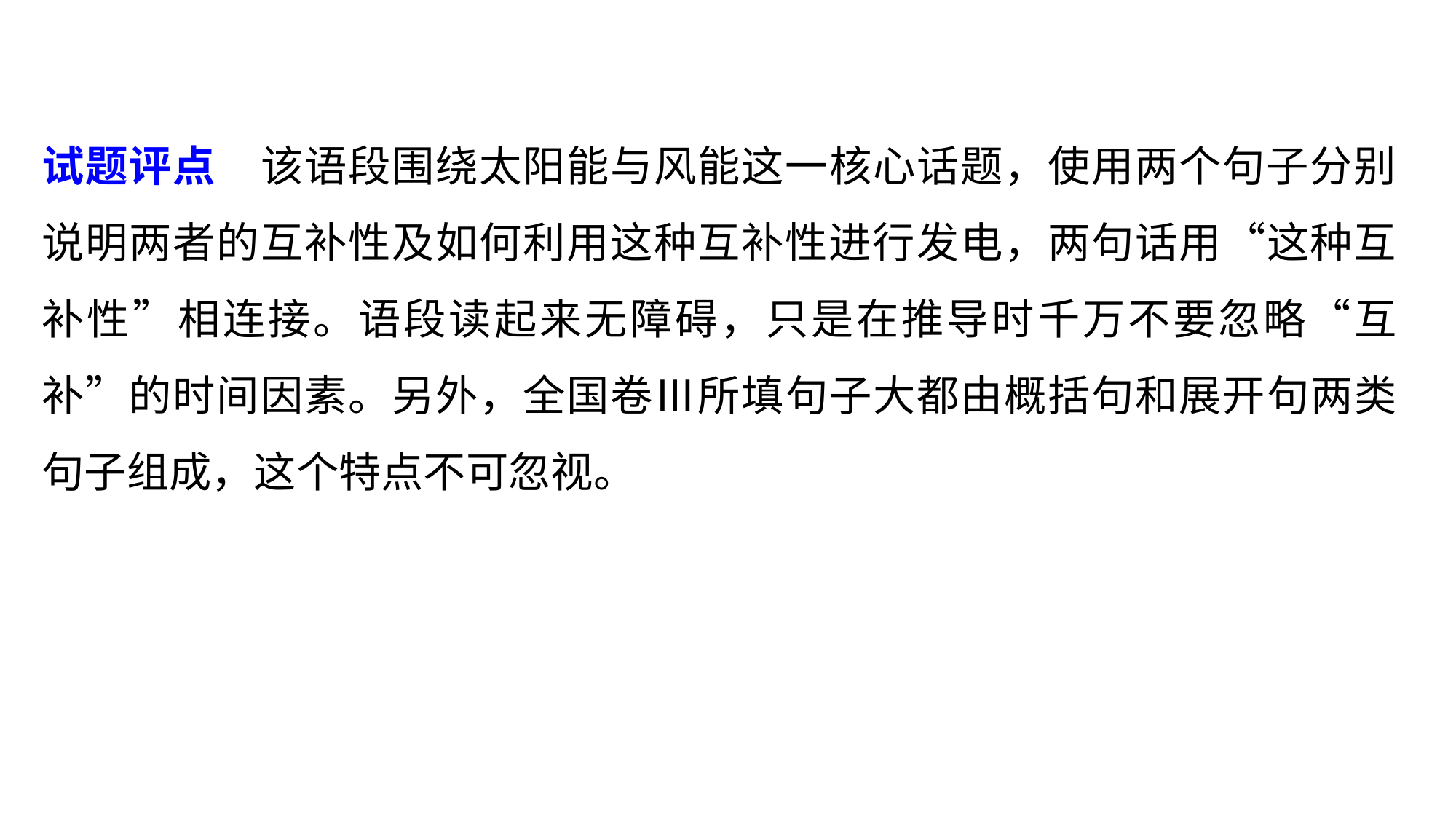

试题评点　该语段围绕太阳能与风能这一核心话题，使用两个句子分别说明两者的互补性及如何利用这种互补性进行发电，两句话用“这种互补性”相连接。语段读起来无障碍，只是在推导时千万不要忽略“互补”的时间因素。另外，全国卷Ⅲ所填句子大都由概括句和展开句两类句子组成，这个特点不可忽视。